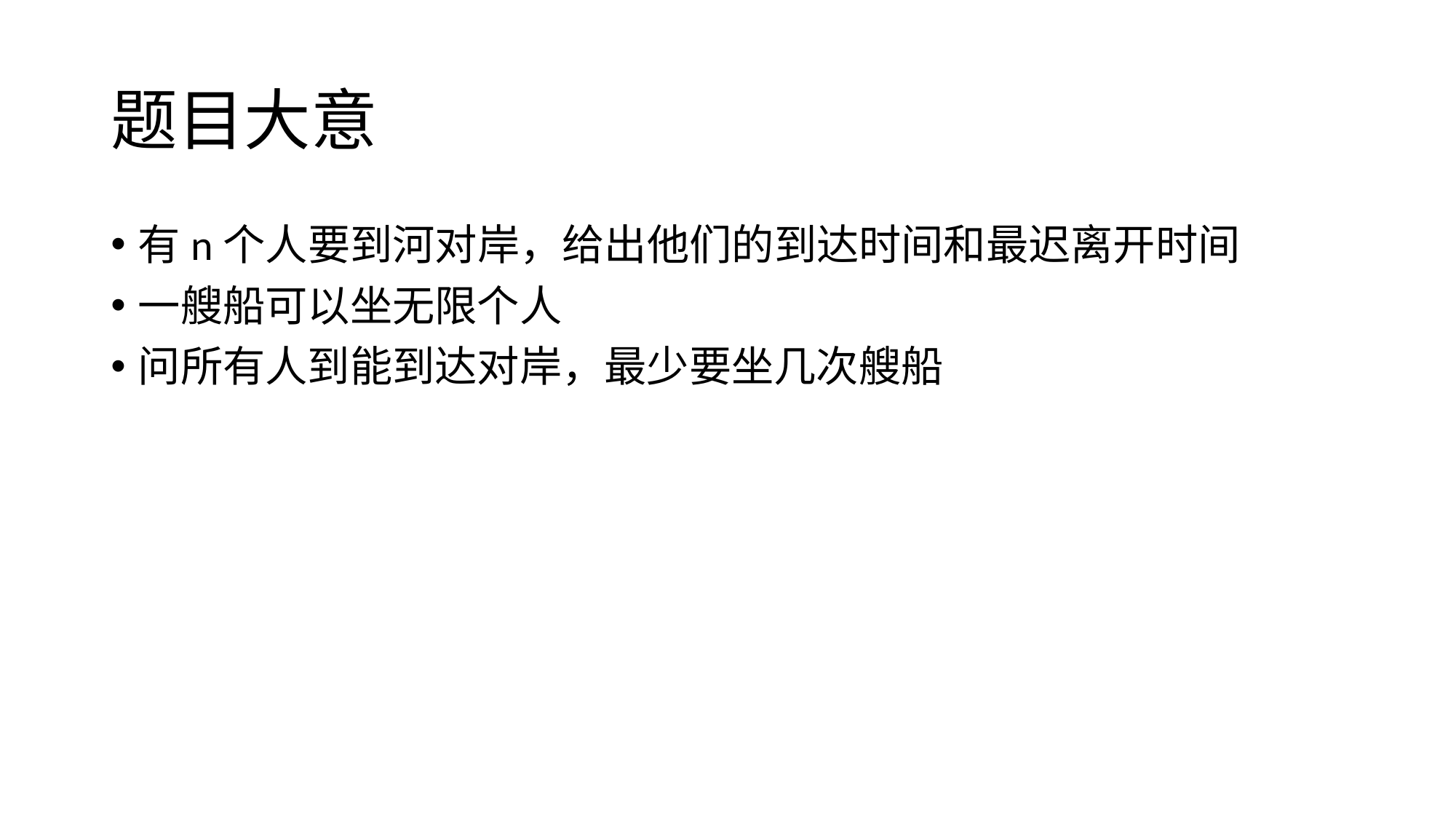

# 题目大意
有n个人要到河对岸，给出他们的到达时间和最迟离开时间
一艘船可以坐无限个人
问所有人到能到达对岸，最少要坐几次艘船